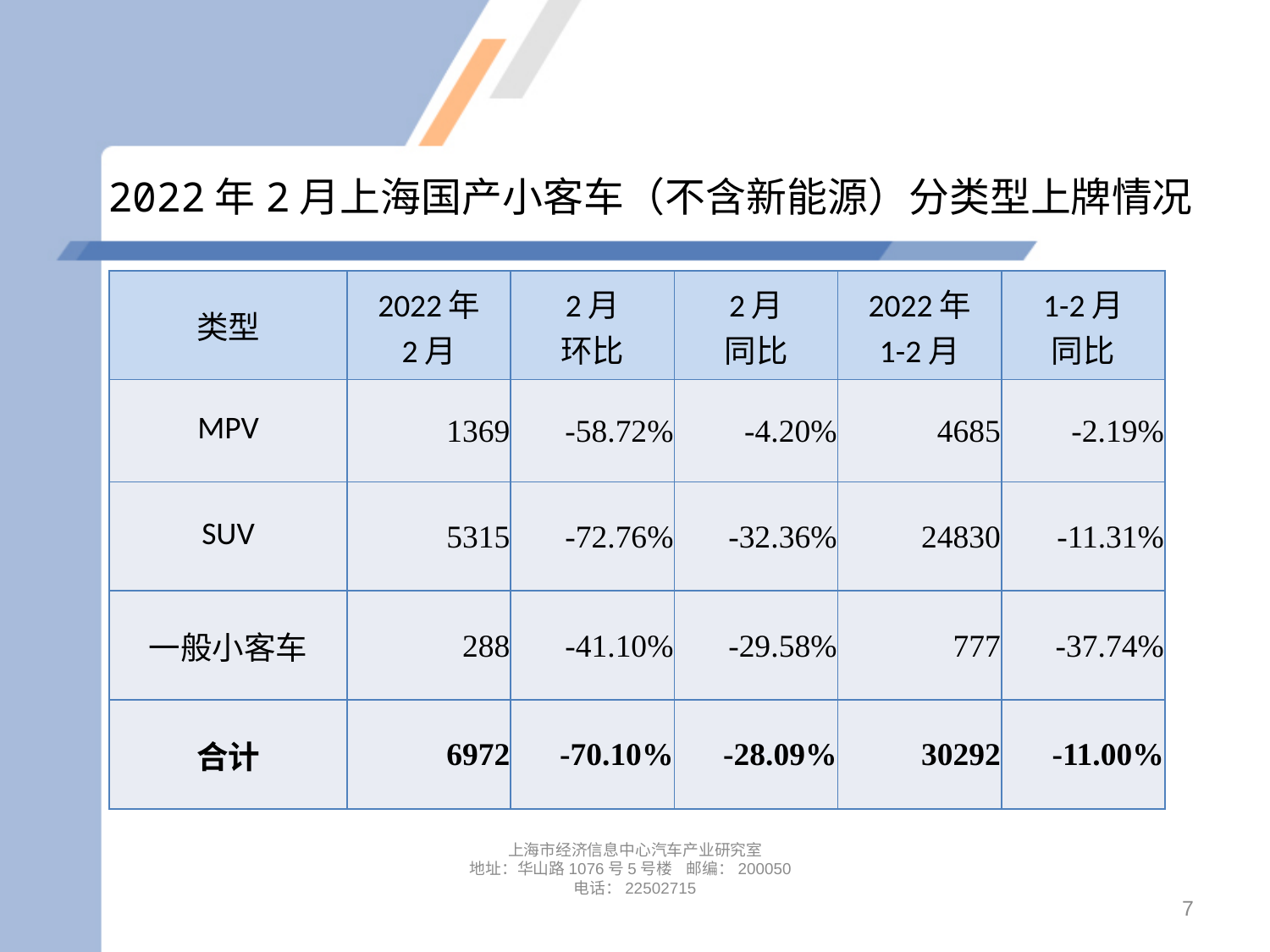

# 2022年2月上海国产小客车（不含新能源）分类型上牌情况
| 类型 | 2022年 2月 | 2月 环比 | 2月 同比 | 2022年 1-2月 | 1-2月 同比 |
| --- | --- | --- | --- | --- | --- |
| MPV | 1369 | -58.72% | -4.20% | 4685 | -2.19% |
| SUV | 5315 | -72.76% | -32.36% | 24830 | -11.31% |
| 一般小客车 | 288 | -41.10% | -29.58% | 777 | -37.74% |
| 合计 | 6972 | -70.10% | -28.09% | 30292 | -11.00% |
上海市经济信息中心汽车产业研究室
地址：华山路1076号5号楼    邮编：200050
电话：22502715

7